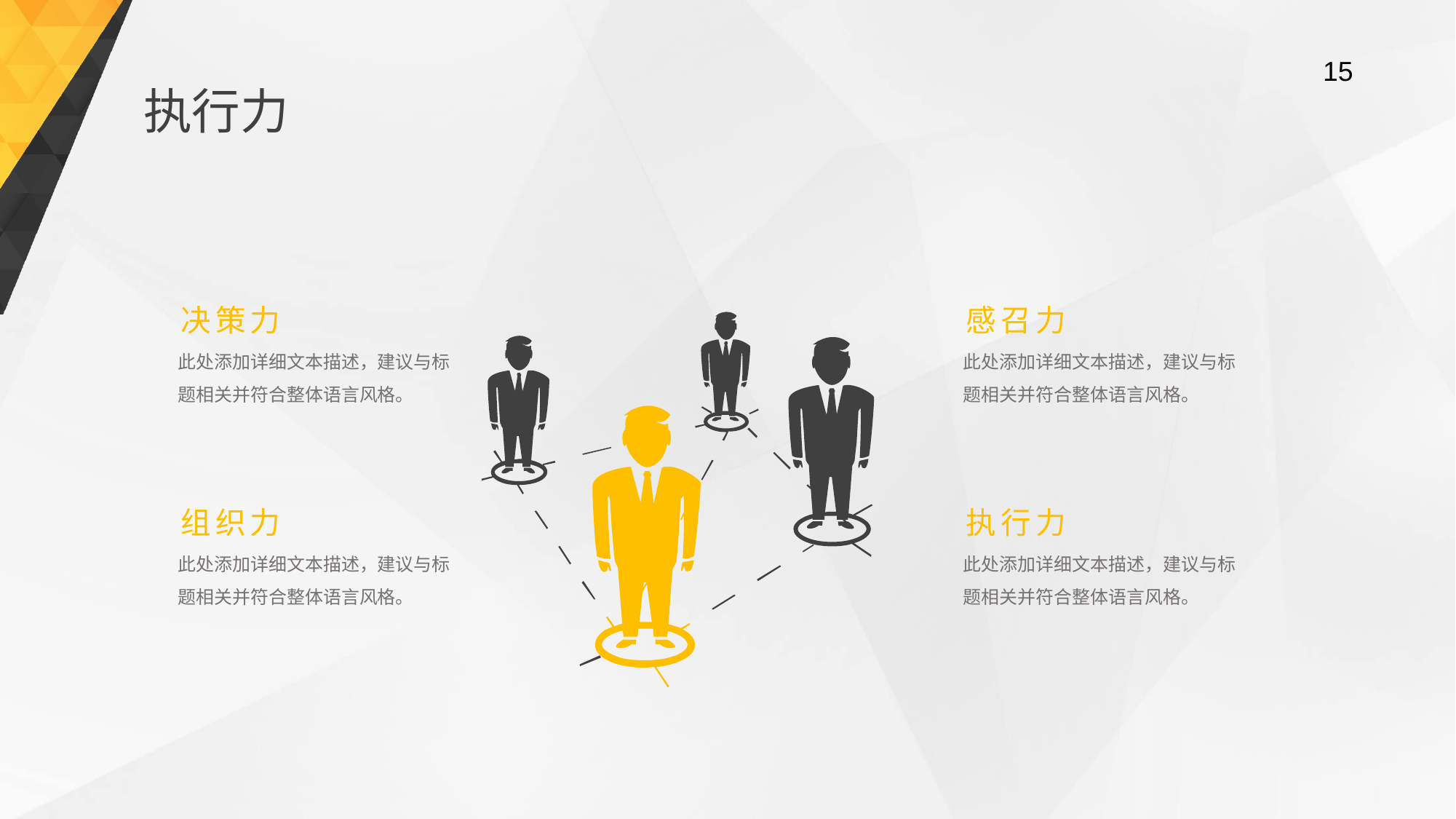

执行力
决策力
此处添加详细文本描述，建议与标题相关并符合整体语言风格。
感召力
此处添加详细文本描述，建议与标题相关并符合整体语言风格。

组织力
此处添加详细文本描述，建议与标题相关并符合整体语言风格。
执行力
此处添加详细文本描述，建议与标题相关并符合整体语言风格。